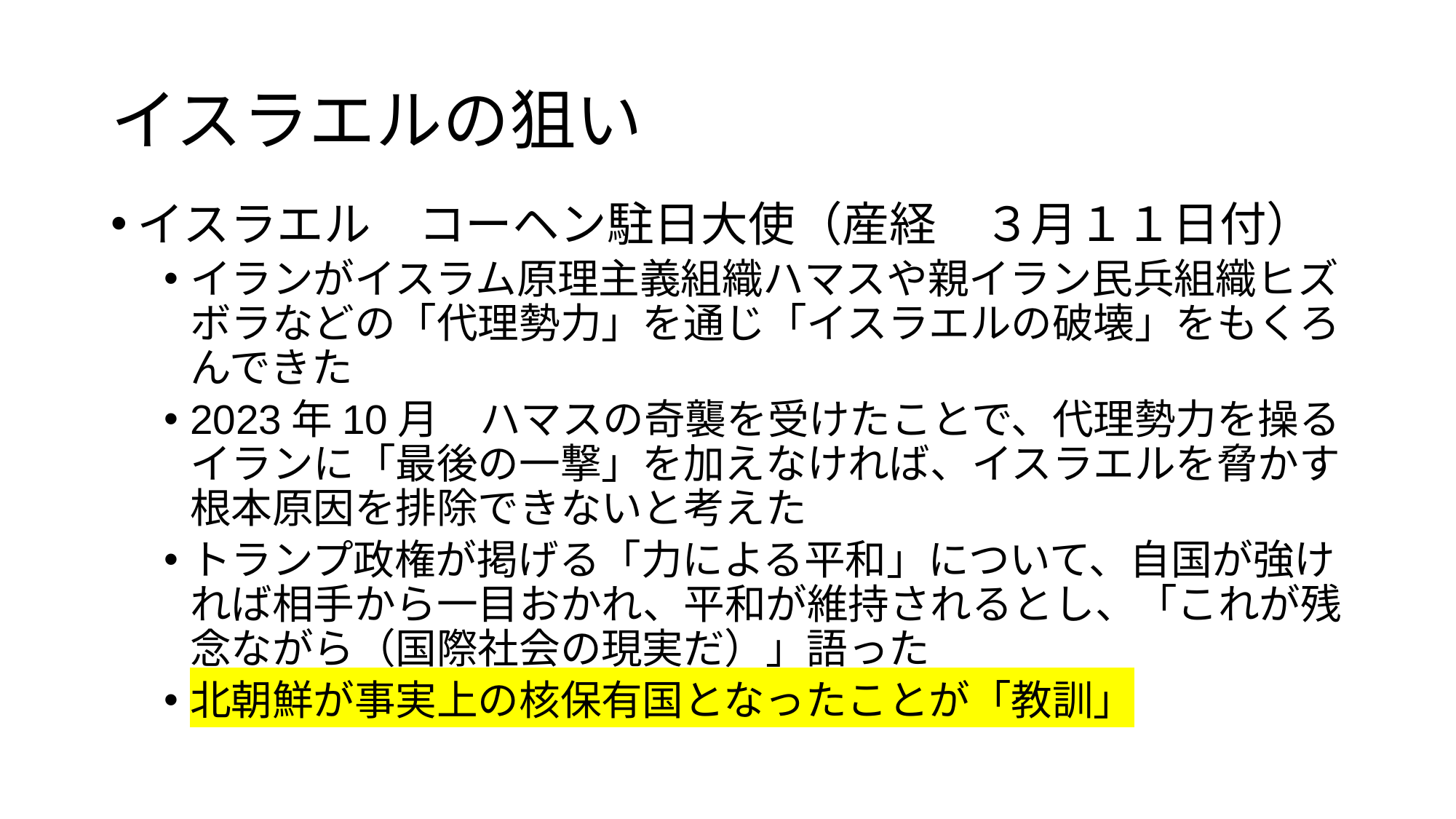

# イスラエルの狙い
イスラエル　コーヘン駐日大使（産経　３月１１日付）
イランがイスラム原理主義組織ハマスや親イラン民兵組織ヒズボラなどの「代理勢力」を通じ「イスラエルの破壊」をもくろんできた
2023年10月　ハマスの奇襲を受けたことで、代理勢力を操るイランに「最後の一撃」を加えなければ、イスラエルを脅かす根本原因を排除できないと考えた
トランプ政権が掲げる「力による平和」について、自国が強ければ相手から一目おかれ、平和が維持されるとし、「これが残念ながら（国際社会の現実だ）」語った
北朝鮮が事実上の核保有国となったことが「教訓」